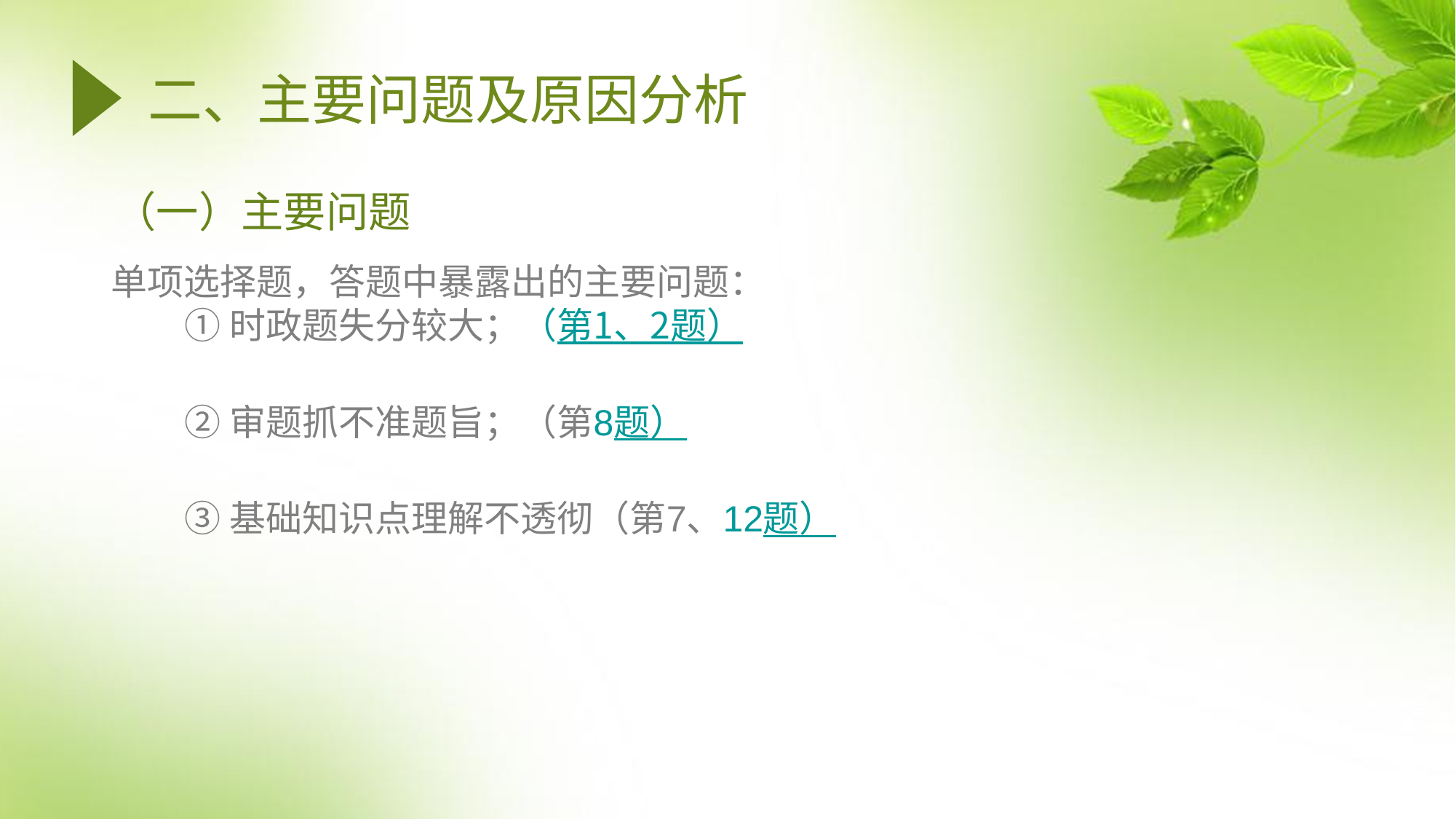

# 二、主要问题及原因分析
（一）主要问题
单项选择题，答题中暴露出的主要问题：
         ①时政题失分较大；（第1、2题）

         ②审题抓不准题旨；（第8题）

         ③基础知识点理解不透彻（第7、12题）